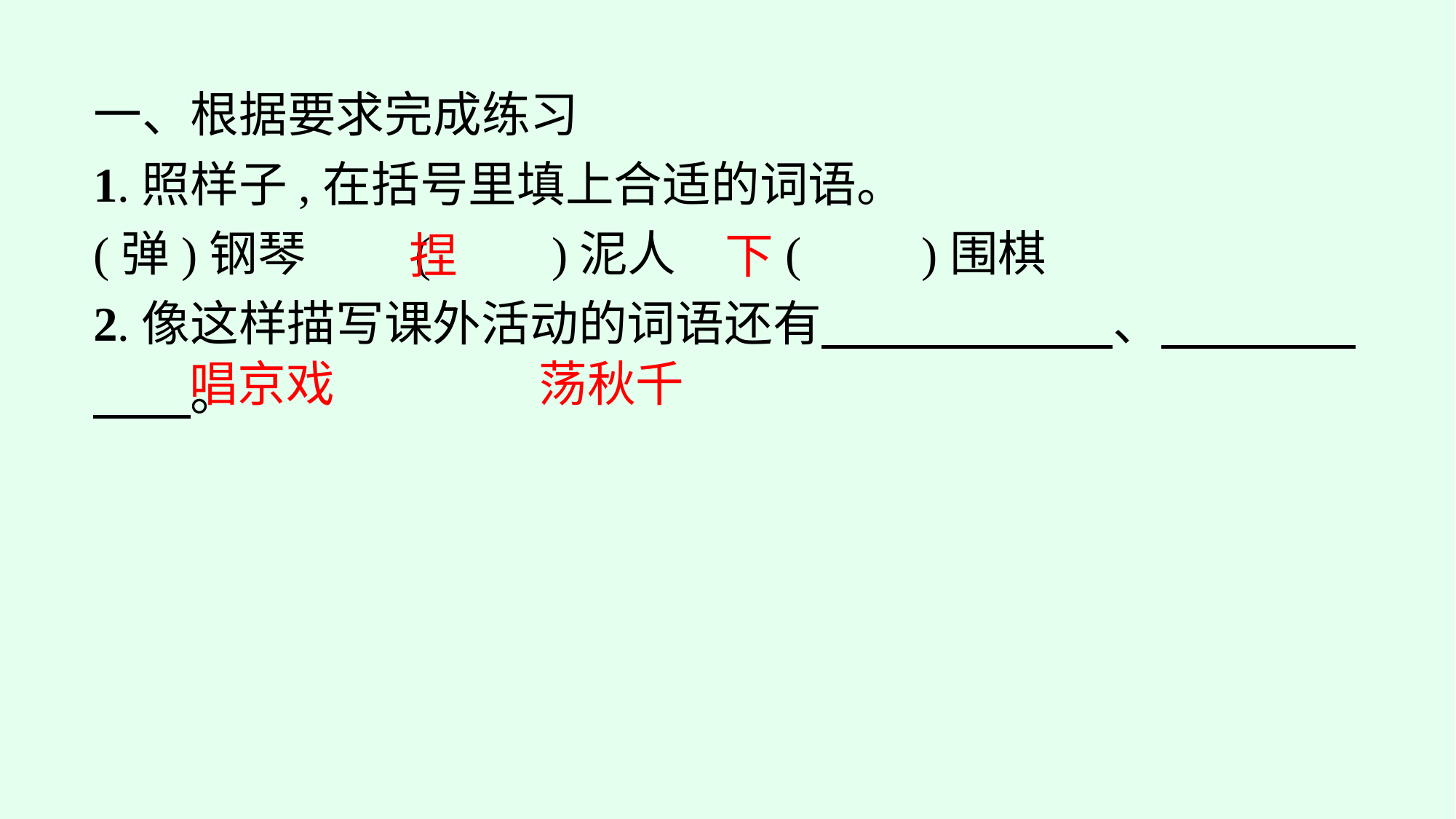

一、根据要求完成练习
1.照样子,在括号里填上合适的词语。
(弹)钢琴　　(　　)泥人　　(　　)围棋
2.像这样描写课外活动的词语还有　　　　　　、　　　　　　。
下
捏
唱京戏
荡秋千